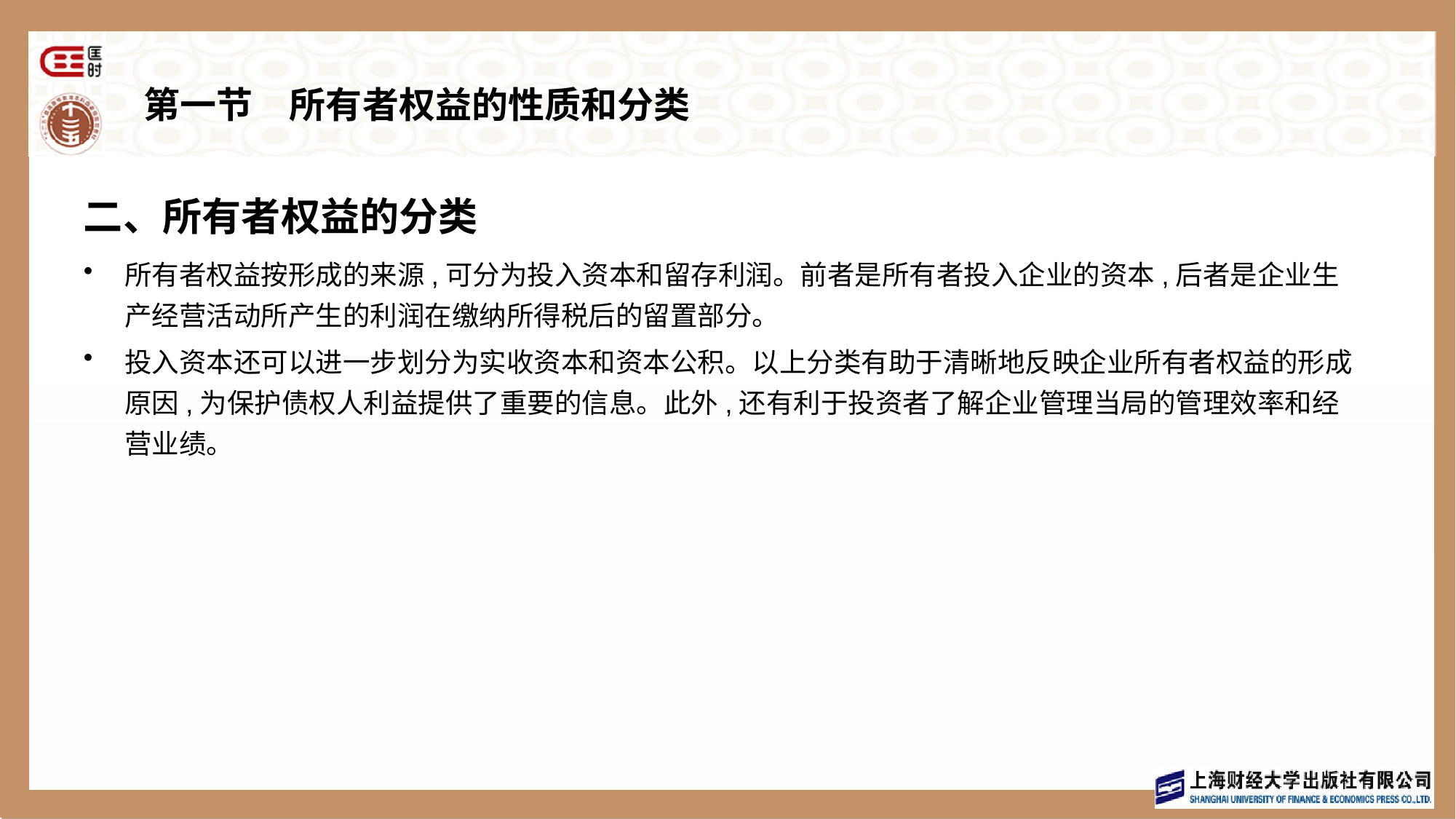

# 第一节　所有者权益的性质和分类
二、所有者权益的分类
所有者权益按形成的来源,可分为投入资本和留存利润。前者是所有者投入企业的资本,后者是企业生产经营活动所产生的利润在缴纳所得税后的留置部分。
投入资本还可以进一步划分为实收资本和资本公积。以上分类有助于清晰地反映企业所有者权益的形成原因,为保护债权人利益提供了重要的信息。此外,还有利于投资者了解企业管理当局的管理效率和经营业绩。